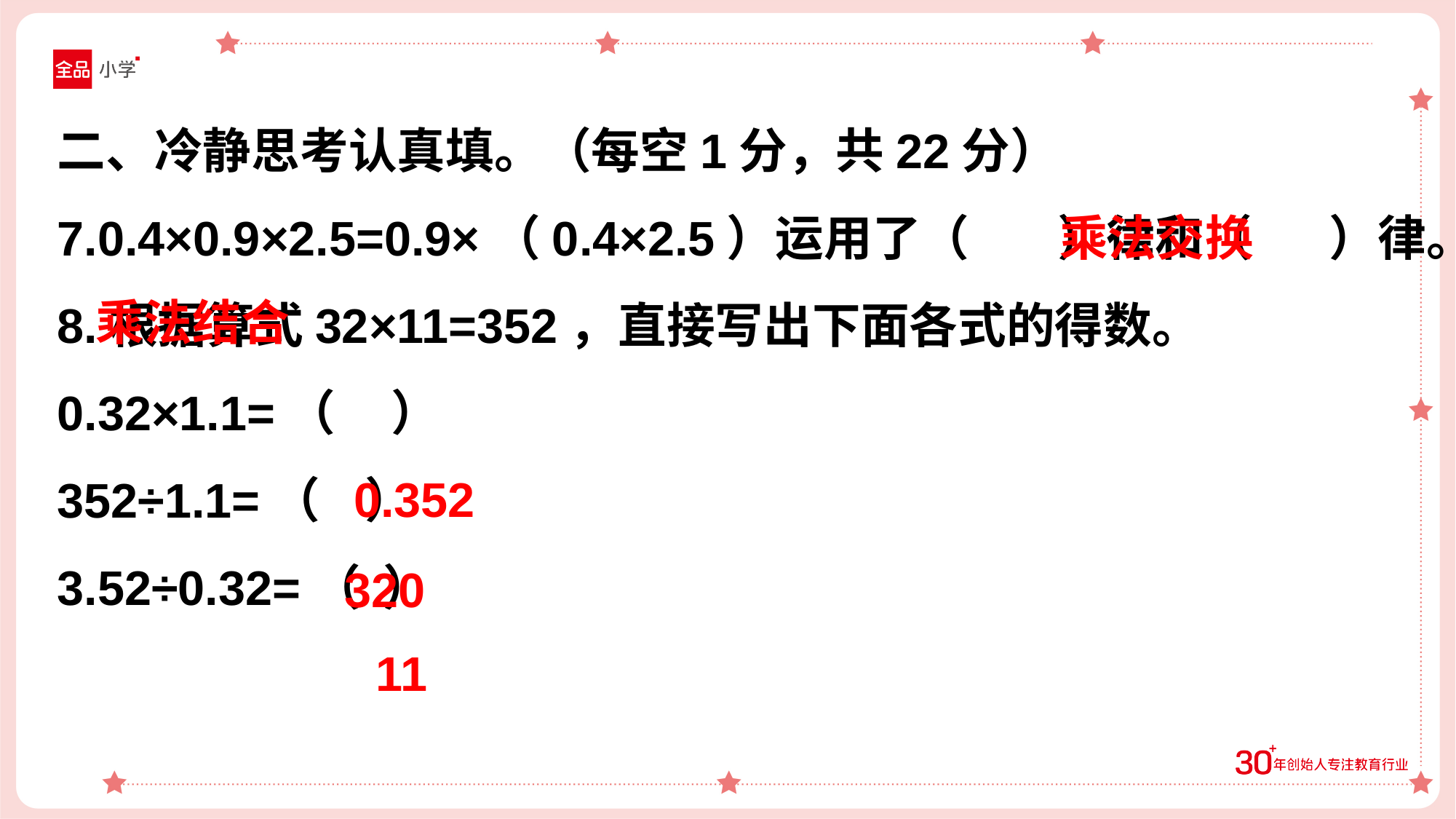

二、冷静思考认真填。（每空1分，共22分）
7.0.4×0.9×2.5=0.9×（0.4×2.5）运用了（        ）律和（       ）律。
8.根据算式32×11=352，直接写出下面各式的得数。
0.32×1.1=（     ）
352÷1.1=（    ）
3.52÷0.32=（  ）
乘法交换
乘法结合
0.352
320
11